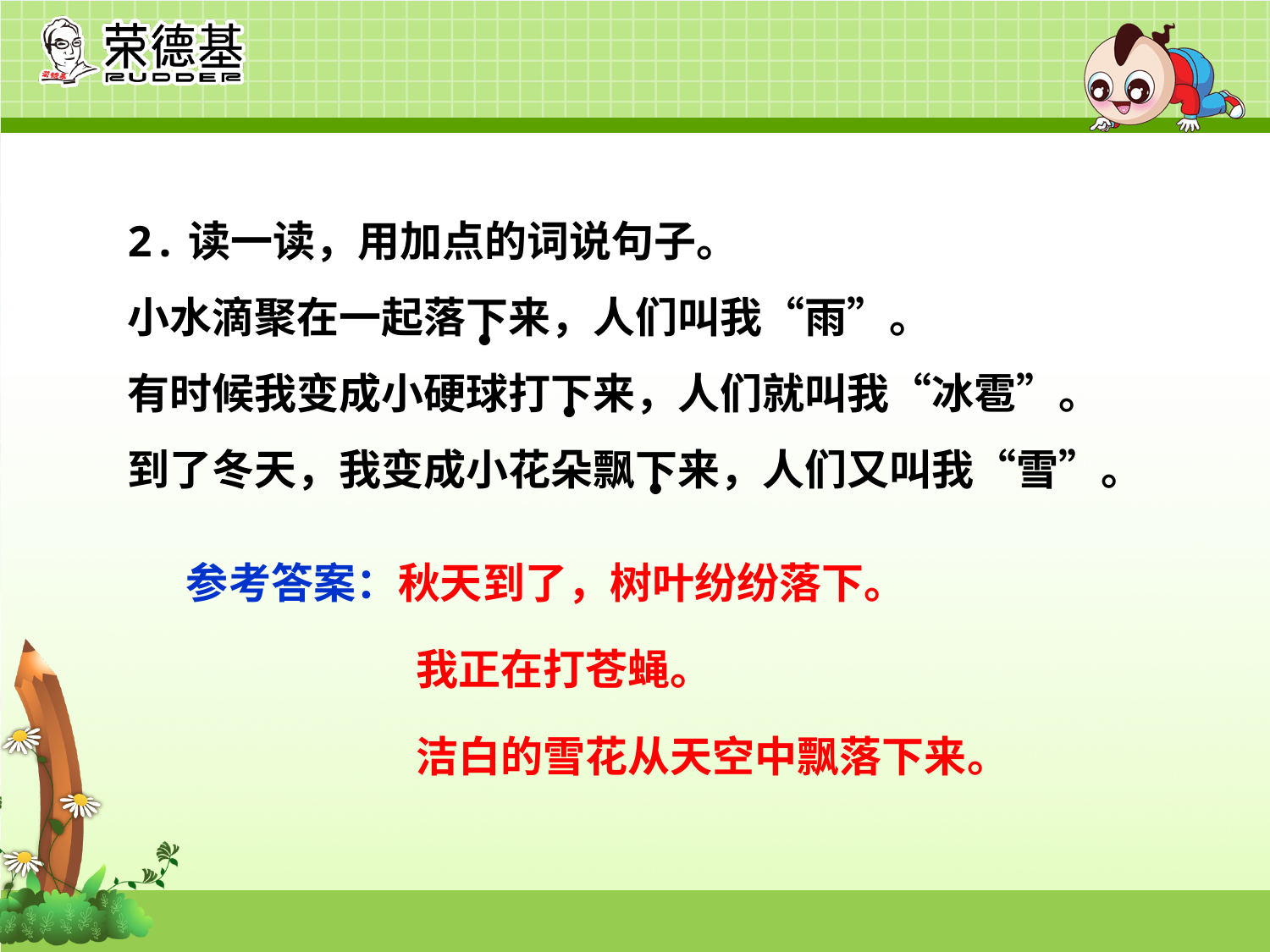

2.读一读，用加点的词说句子。
小水滴聚在一起落下来，人们叫我“雨”。
有时候我变成小硬球打下来，人们就叫我“冰雹”。
到了冬天，我变成小花朵飘下来，人们又叫我“雪”。

•
•
•
参考答案：秋天到了，树叶纷纷落下。
          我正在打苍蝇。
          洁白的雪花从天空中飘落下来。